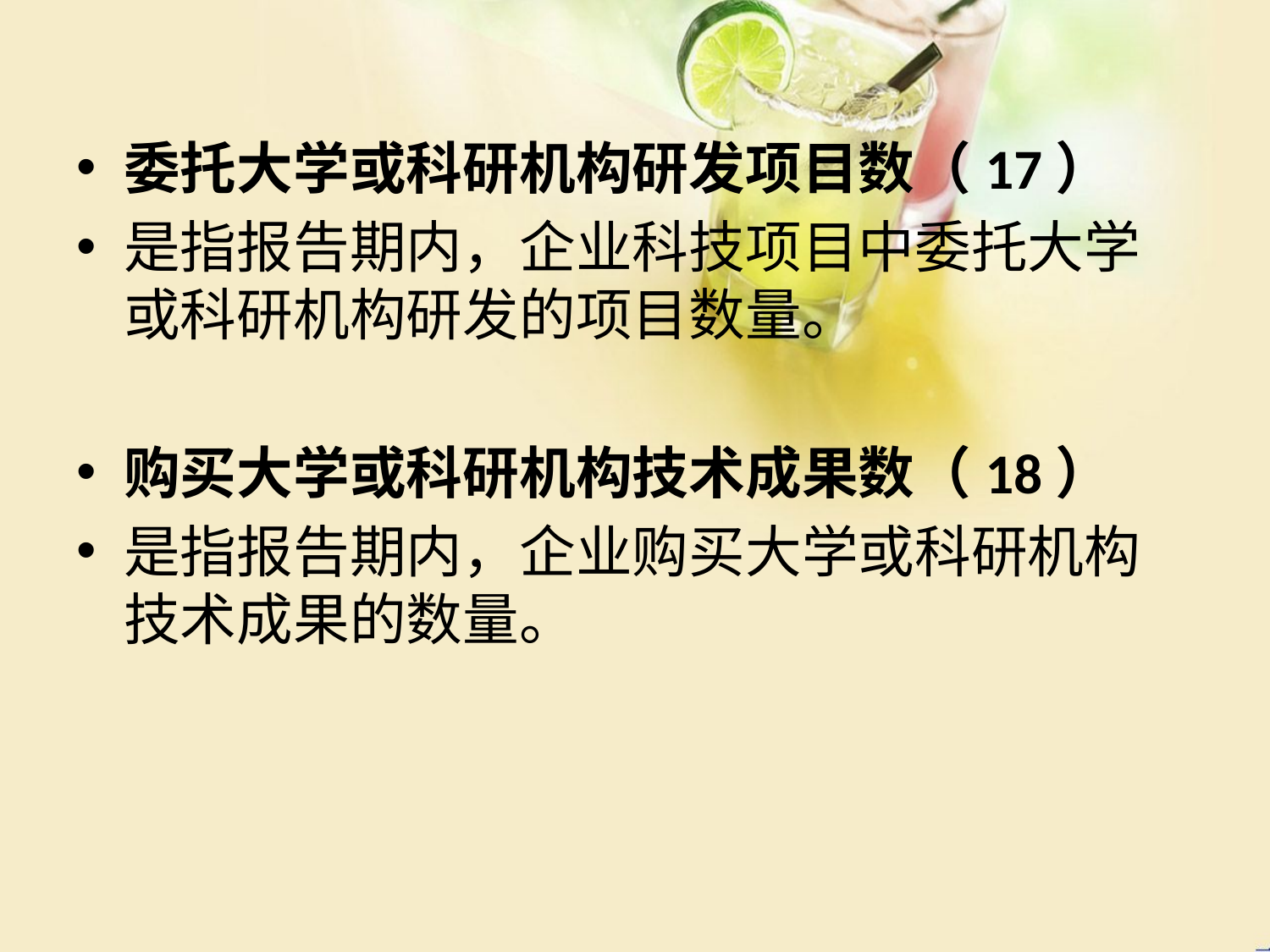

委托大学或科研机构研发项目数（17）
是指报告期内，企业科技项目中委托大学或科研机构研发的项目数量。

购买大学或科研机构技术成果数（18）
是指报告期内，企业购买大学或科研机构技术成果的数量。